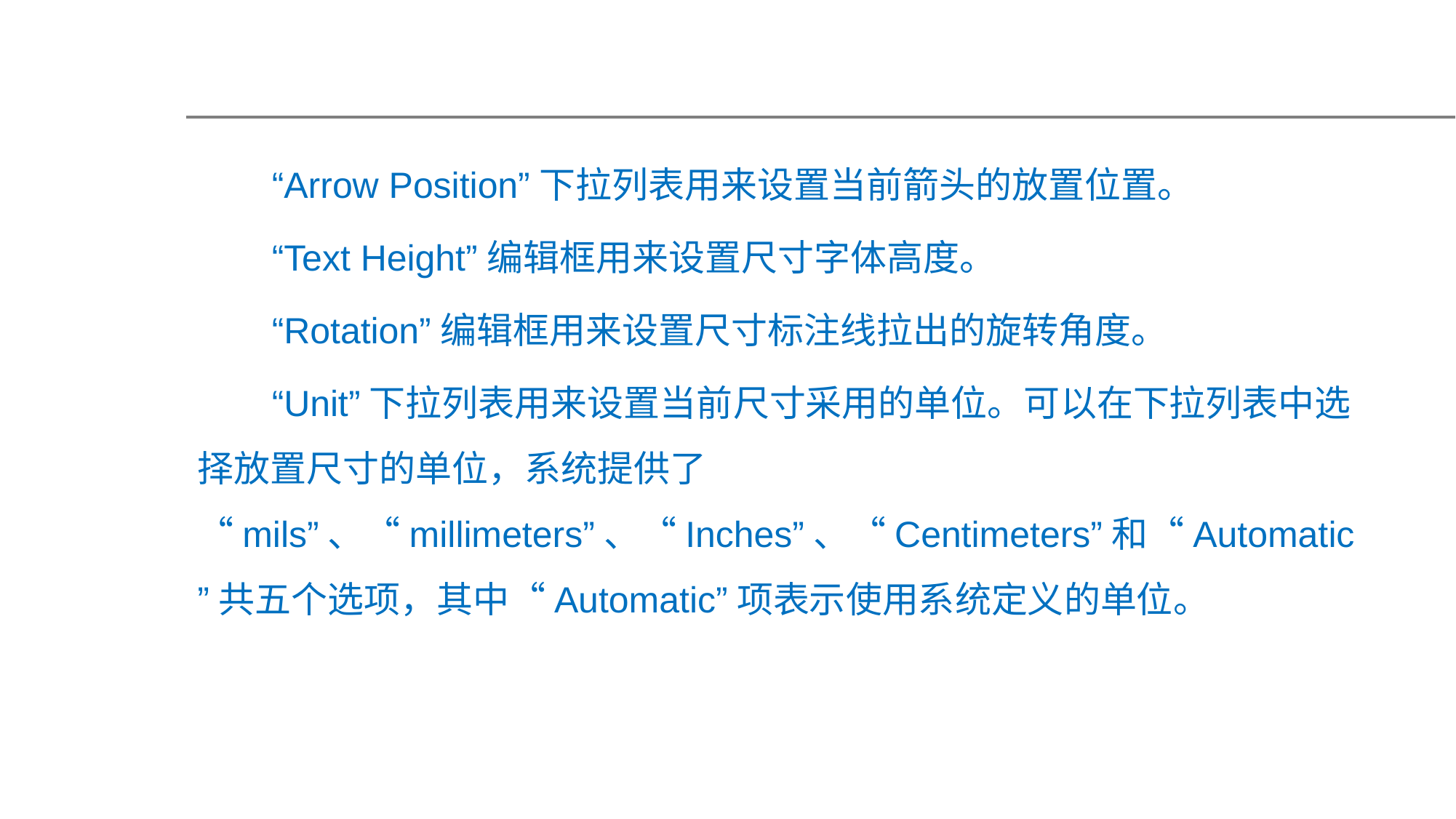

“Arrow Position”下拉列表用来设置当前箭头的放置位置。
“Text Height”编辑框用来设置尺寸字体高度。
“Rotation”编辑框用来设置尺寸标注线拉出的旋转角度。
“Unit”下拉列表用来设置当前尺寸采用的单位。可以在下拉列表中选择放置尺寸的单位，系统提供了 “mils”、“millimeters”、“Inches”、“Centimeters”和“Automatic”共五个选项，其中“Automatic”项表示使用系统定义的单位。